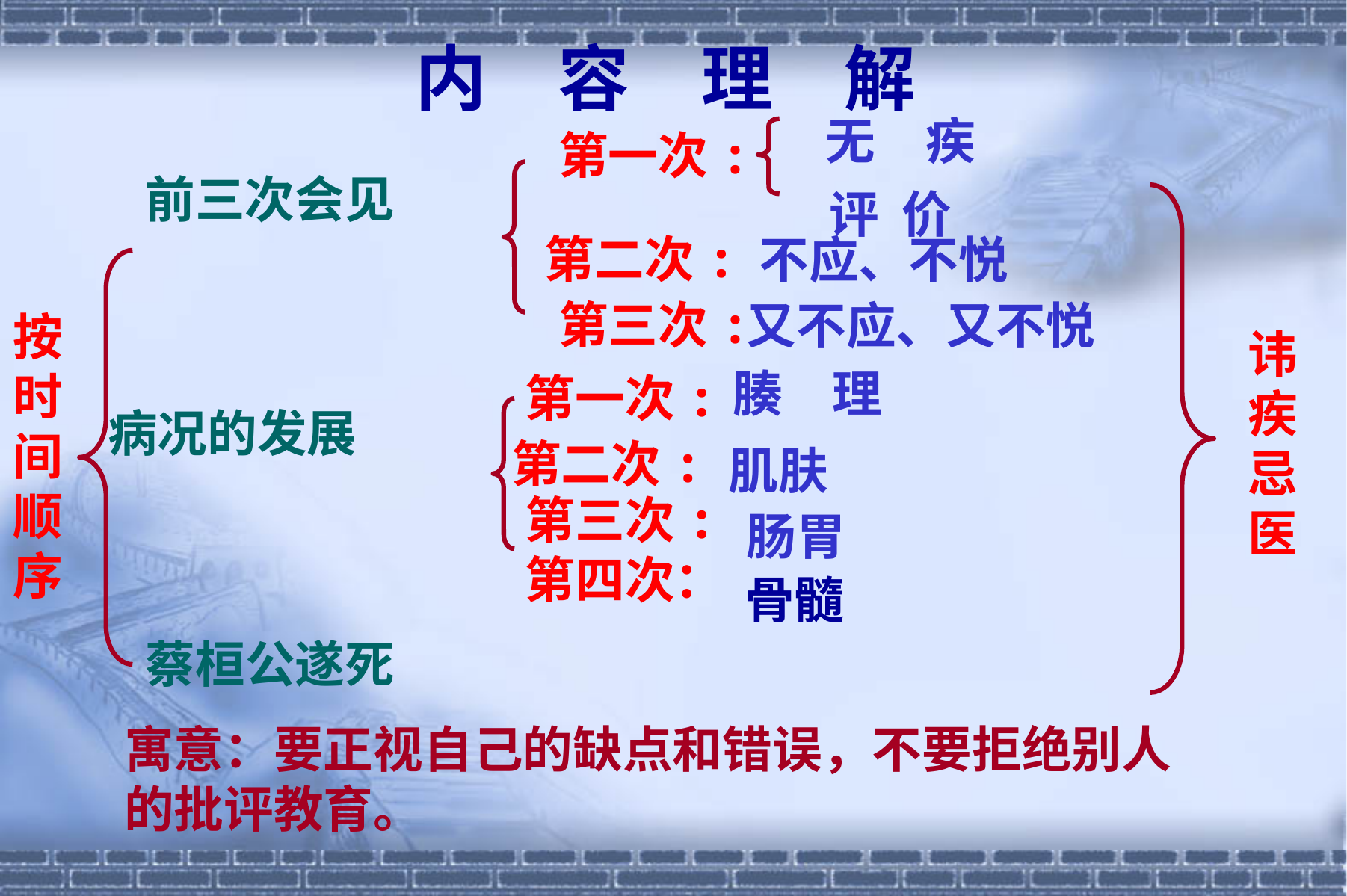

# 内　容　理　解
无　疾
第一次:
第二次:
第三次:

前三次会见

评  价

不应、不悦

又不应、又不悦
按时间顺序
讳
疾
忌
医
腠　理
第一次:
第二次:
第三次:
第四次：
病况的发展

肌肤
肠胃
骨髓
蔡桓公遂死
寓意：要正视自己的缺点和错误，不要拒绝别人的批评教育。